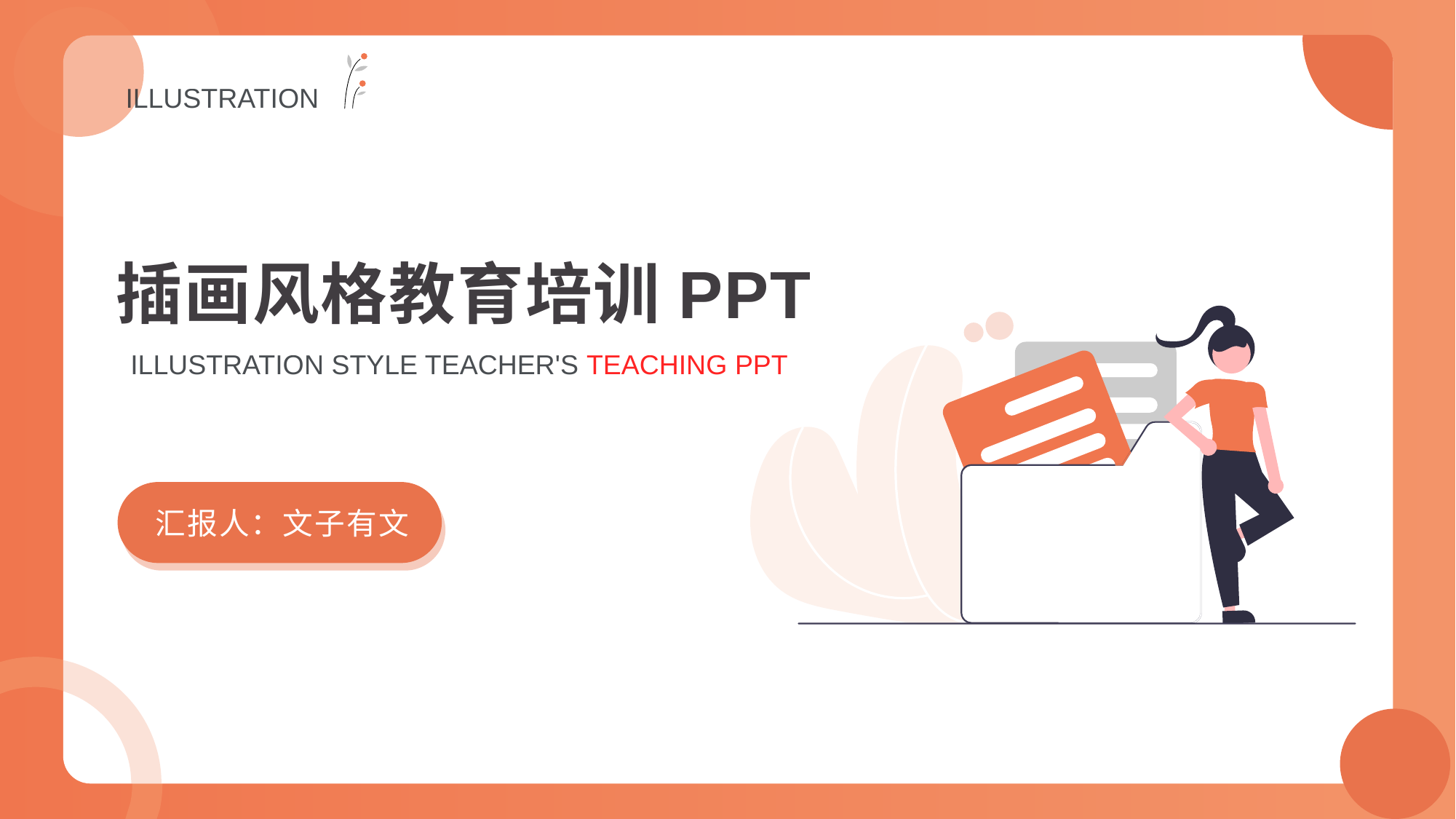

ILLUSTRATION
插画风格教育培训PPT

ILLUSTRATION STYLE TEACHER'S TEACHING PPT

汇报人：文子有文